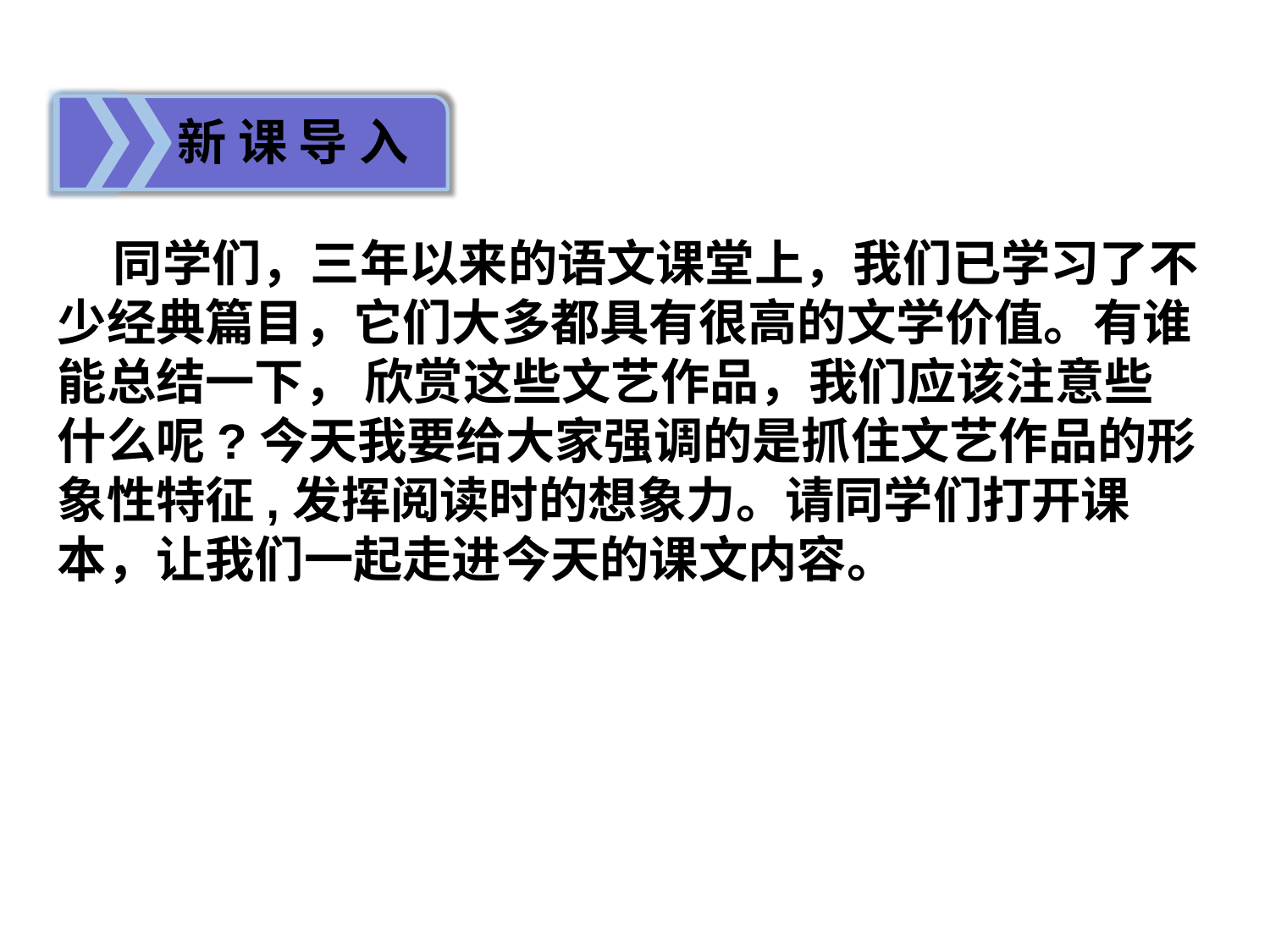

新 课 导 入
    同学们，三年以来的语文课堂上，我们已学习了不少经典篇目，它们大多都具有很高的文学价值。有谁能总结一下， 欣赏这些文艺作品，我们应该注意些什么呢?今天我要给大家强调的是抓住文艺作品的形象性特征,发挥阅读时的想象力。请同学们打开课本，让我们一起走进今天的课文内容。